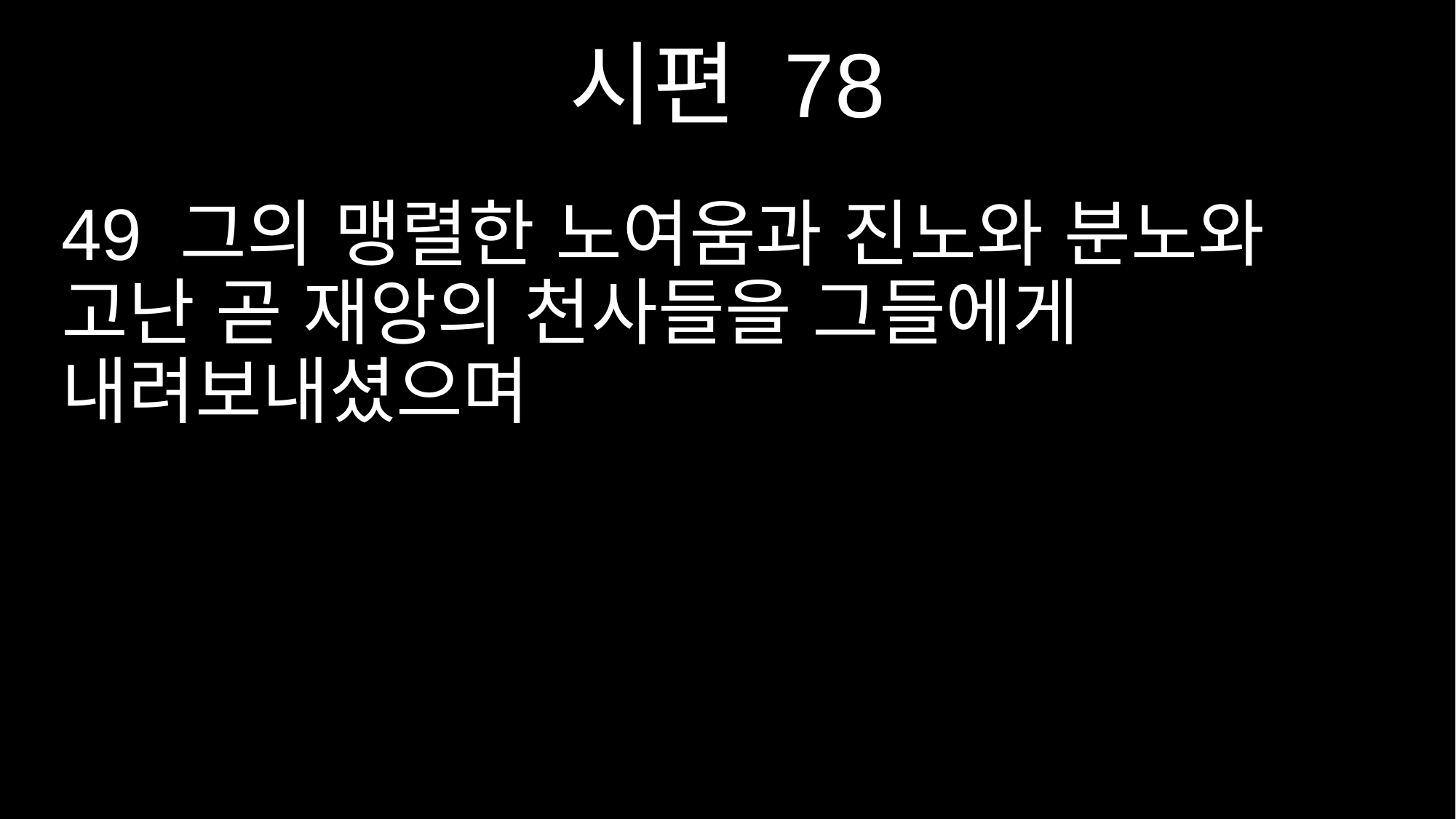

시편 78
49 그의 맹렬한 노여움과 진노와 분노와 고난 곧 재앙의 천사들을 그들에게 내려보내셨으며